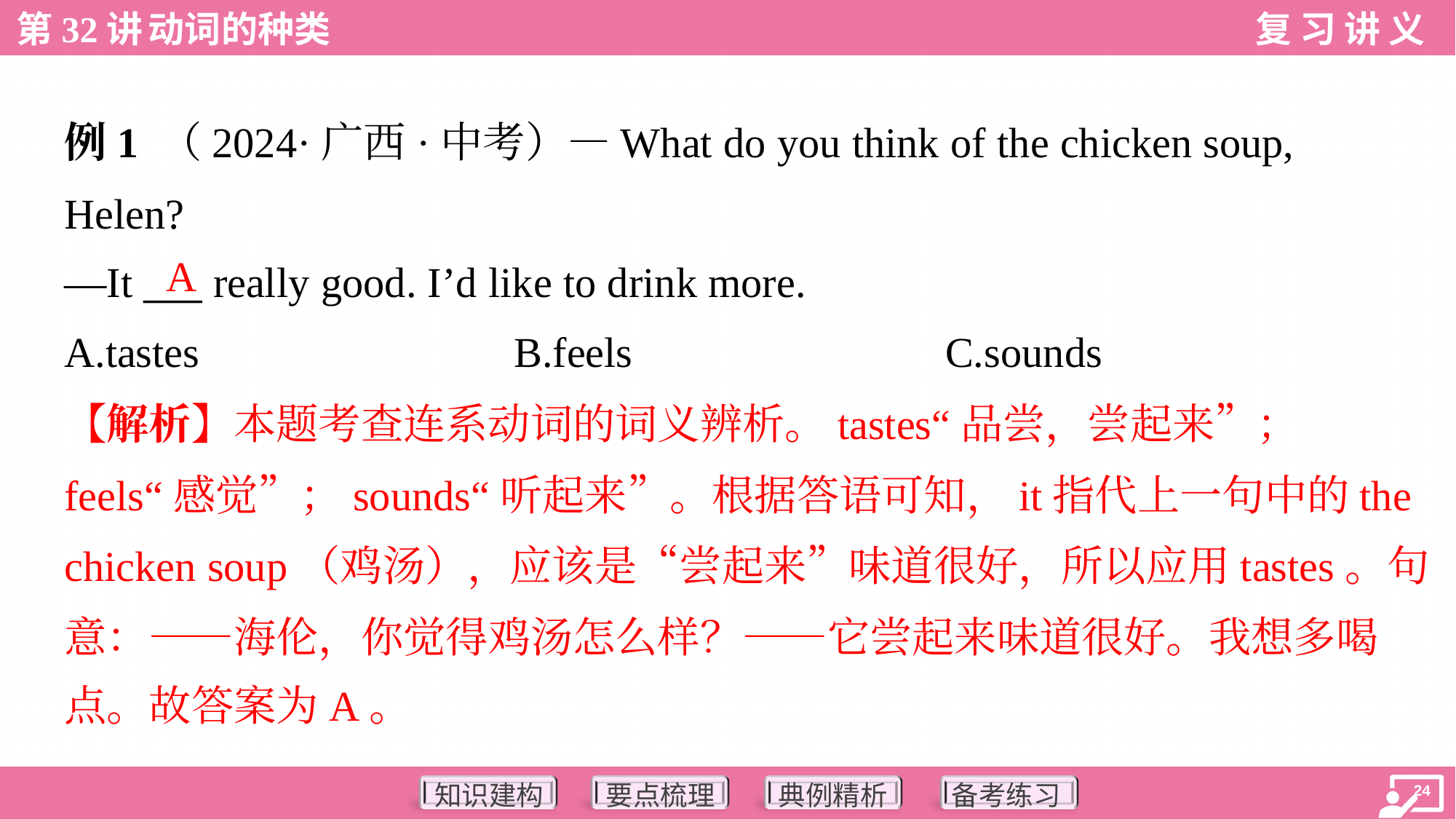

例1 （2024·广西·中考）—What do you think of the chicken soup,
Helen?
—It ___ really good. I’d like to drink more.
A
A.tastes	B.feels	C.sounds
【解析】本题考查连系动词的词义辨析。tastes“品尝，尝起来”；
feels“感觉”；sounds“听起来”。根据答语可知，it指代上一句中的the
chicken soup（鸡汤），应该是“尝起来”味道很好，所以应用tastes。句
意：——海伦，你觉得鸡汤怎么样？——它尝起来味道很好。我想多喝
点。故答案为A。